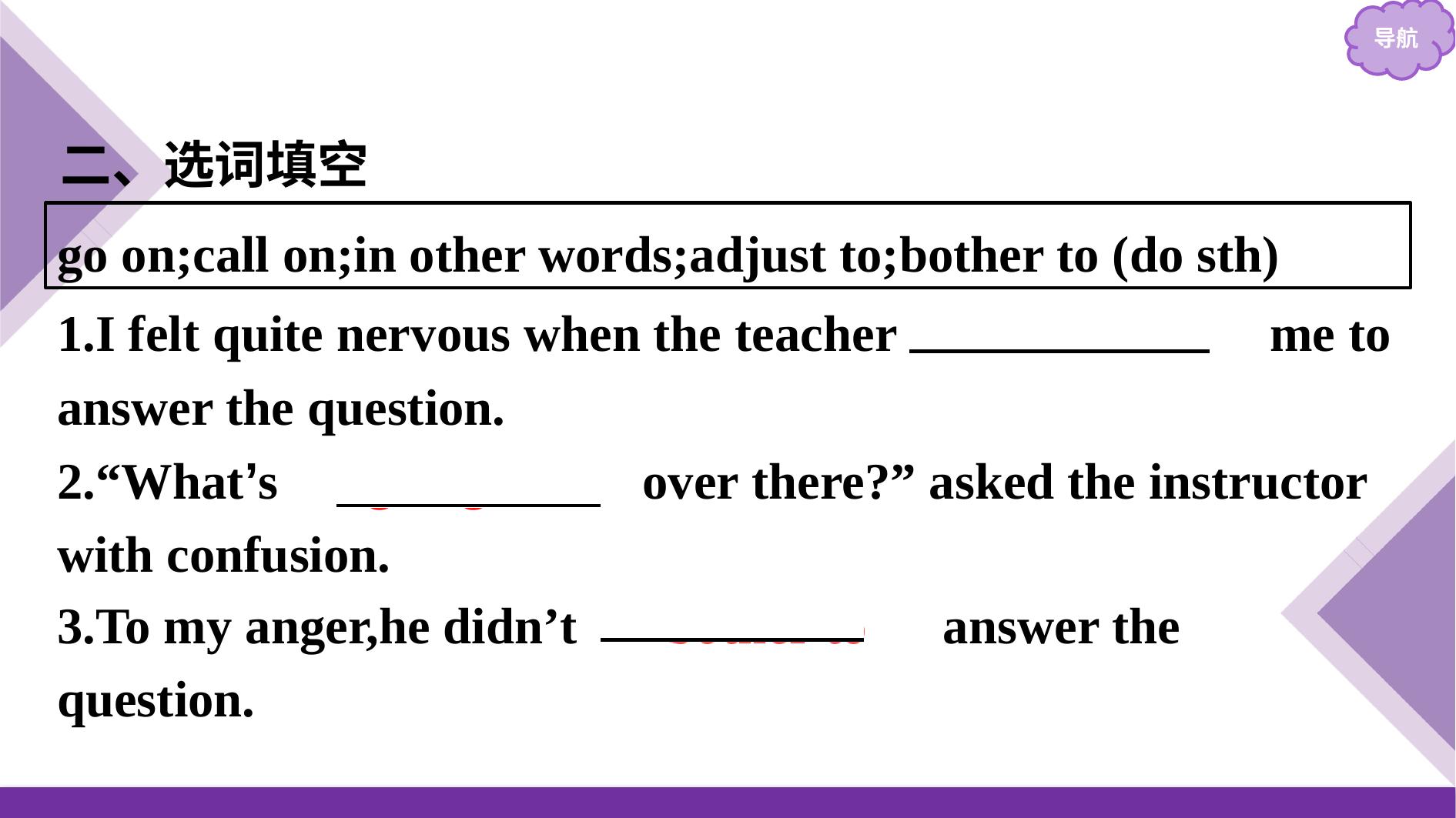

二、选词填空
go on;call on;in other words;adjust to;bother to (do sth)
1.I felt quite nervous when the teacher 　called on　 me to answer the question.
2.“What’s 　going on　 over there?” asked the instructor with confusion.

3.To my anger,he didn’t 　bother to　answer the question.